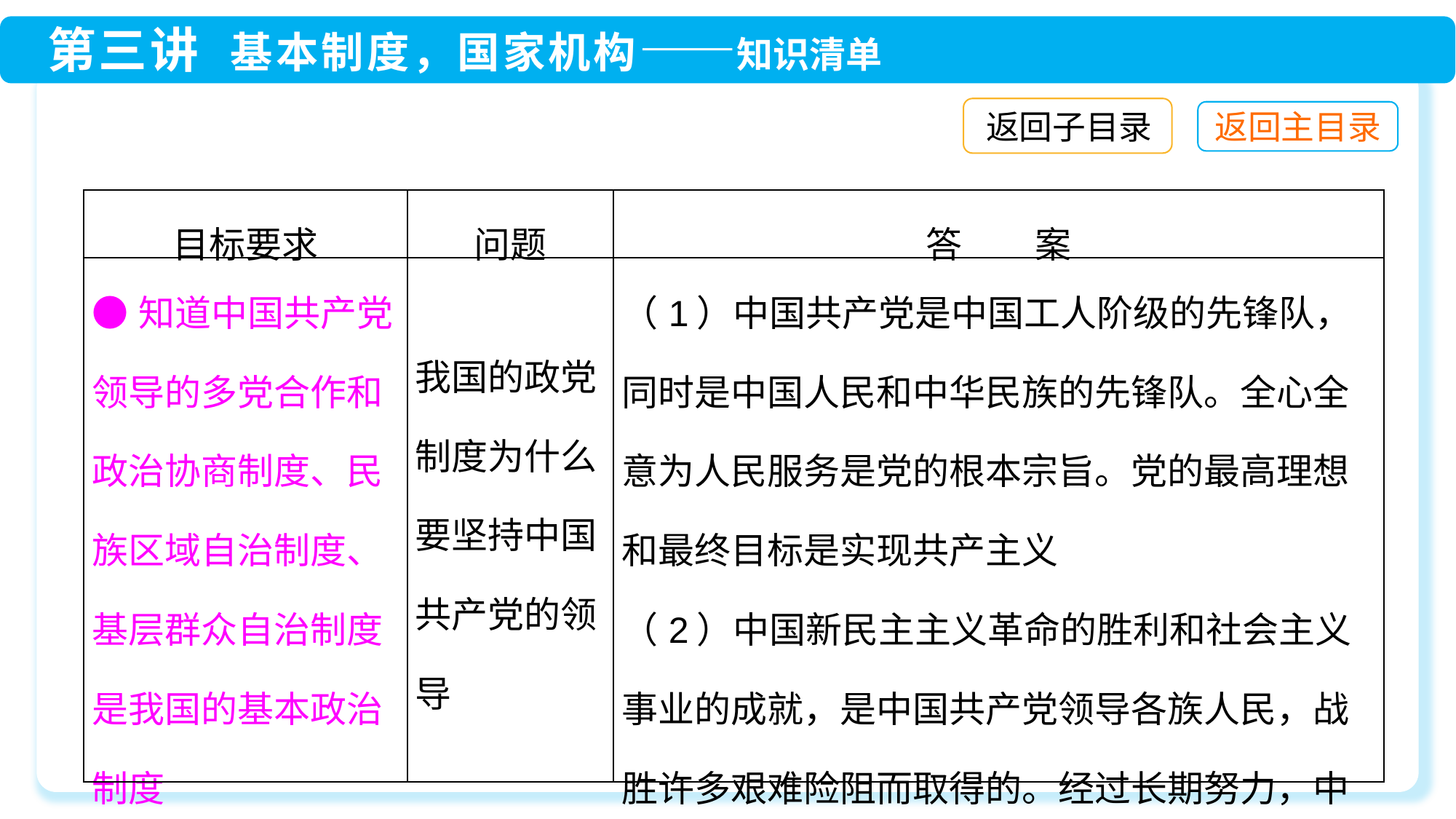

返回子目录
| 目标要求 | 问题 | 答　　案 |
| --- | --- | --- |
| ●知道中国共产党领导的多党合作和政治协商制度、民族区域自治制度、基层群众自治制度是我国的基本政治制度 | 我国的政党制度为什么要坚持中国共产党的领导 | （1）中国共产党是中国工人阶级的先锋队，同时是中国人民和中华民族的先锋队。全心全意为人民服务是党的根本宗旨。党的最高理想和最终目标是实现共产主义 （2）中国新民主主义革命的胜利和社会主义事业的成就，是中国共产党领导各族人民，战胜许多艰难险阻而取得的。经过长期努力，中国 |